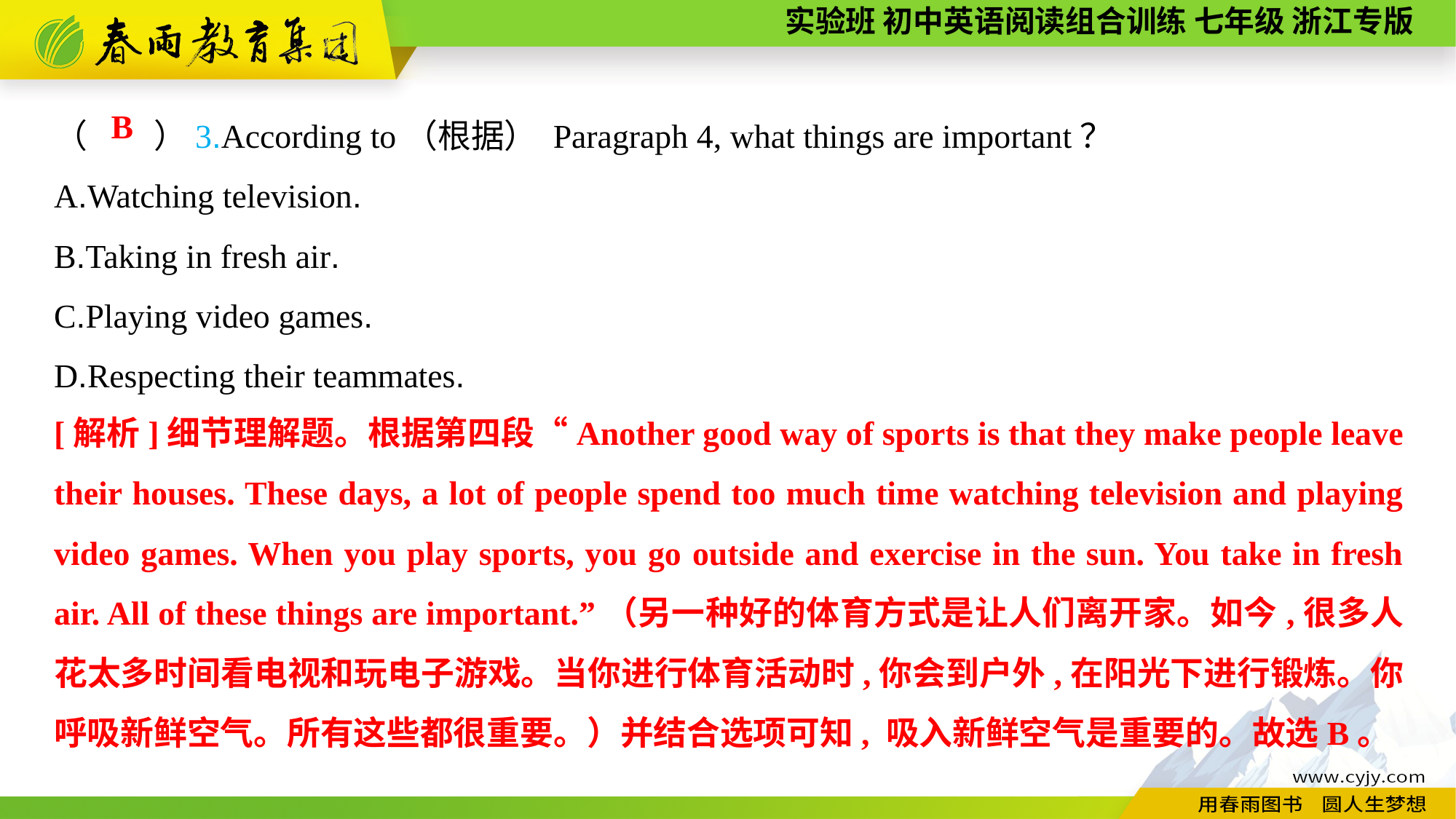

（　　）3.According to（根据） Paragraph 4, what things are important？
A.Watching television.
B.Taking in fresh air.
C.Playing video games.
D.Respecting their teammates.
B
[解析]细节理解题。根据第四段“Another good way of sports is that they make people leave their houses. These days, a lot of people spend too much time watching television and playing video games. When you play sports, you go outside and exercise in the sun. You take in fresh air. All of these things are important.”（另一种好的体育方式是让人们离开家。如今,很多人花太多时间看电视和玩电子游戏。当你进行体育活动时,你会到户外,在阳光下进行锻炼。你呼吸新鲜空气。所有这些都很重要。）并结合选项可知, 吸入新鲜空气是重要的。故选B。